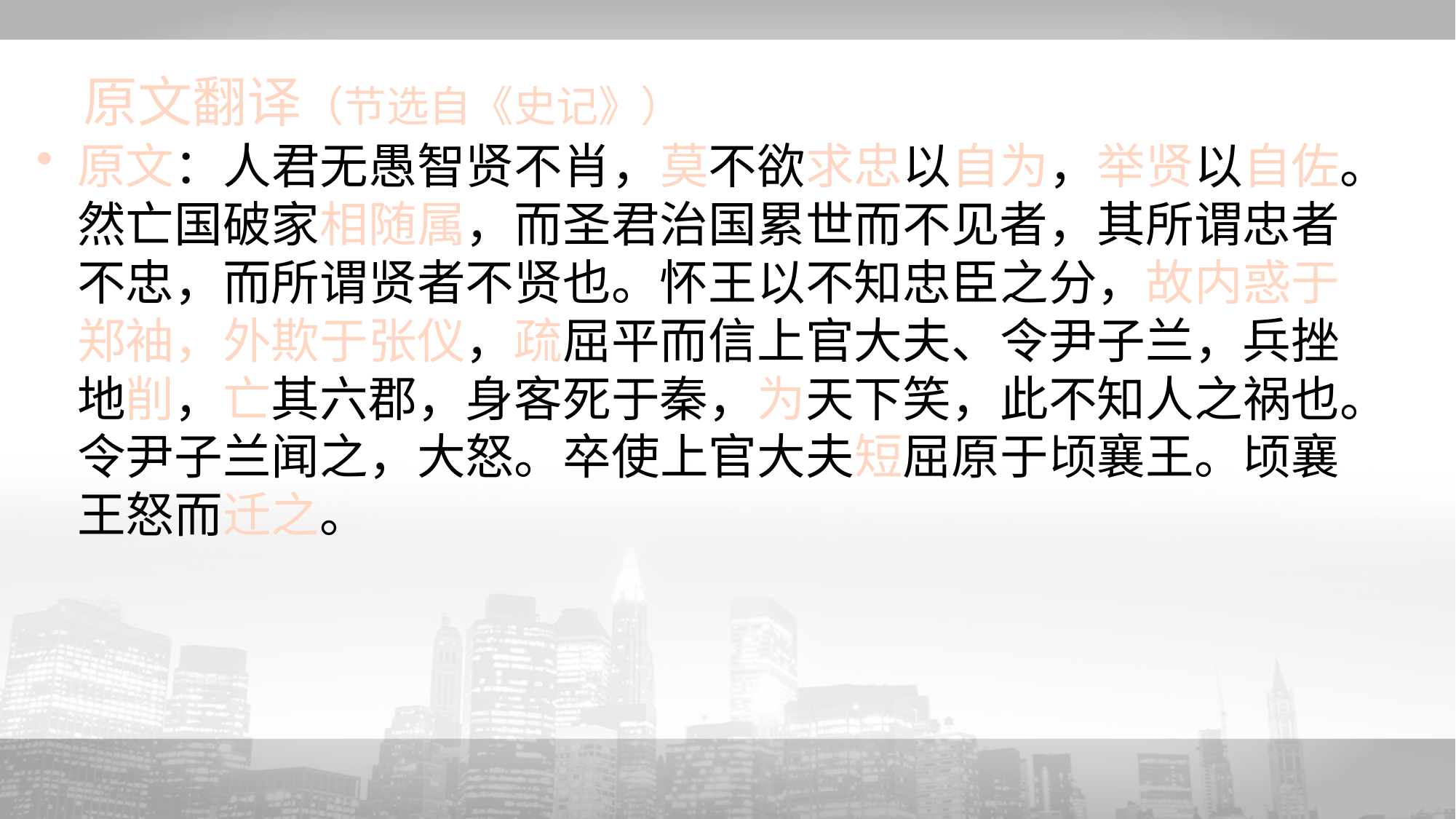

# 原文翻译（节选自《史记》）
原文：人君无愚智贤不肖，莫不欲求忠以自为，举贤以自佐。然亡国破家相随属，而圣君治国累世而不见者，其所谓忠者不忠，而所谓贤者不贤也。怀王以不知忠臣之分，故内惑于郑袖，外欺于张仪，疏屈平而信上官大夫、令尹子兰，兵挫地削，亡其六郡，身客死于秦，为天下笑，此不知人之祸也。令尹子兰闻之，大怒。卒使上官大夫短屈原于顷襄王。顷襄王怒而迁之。